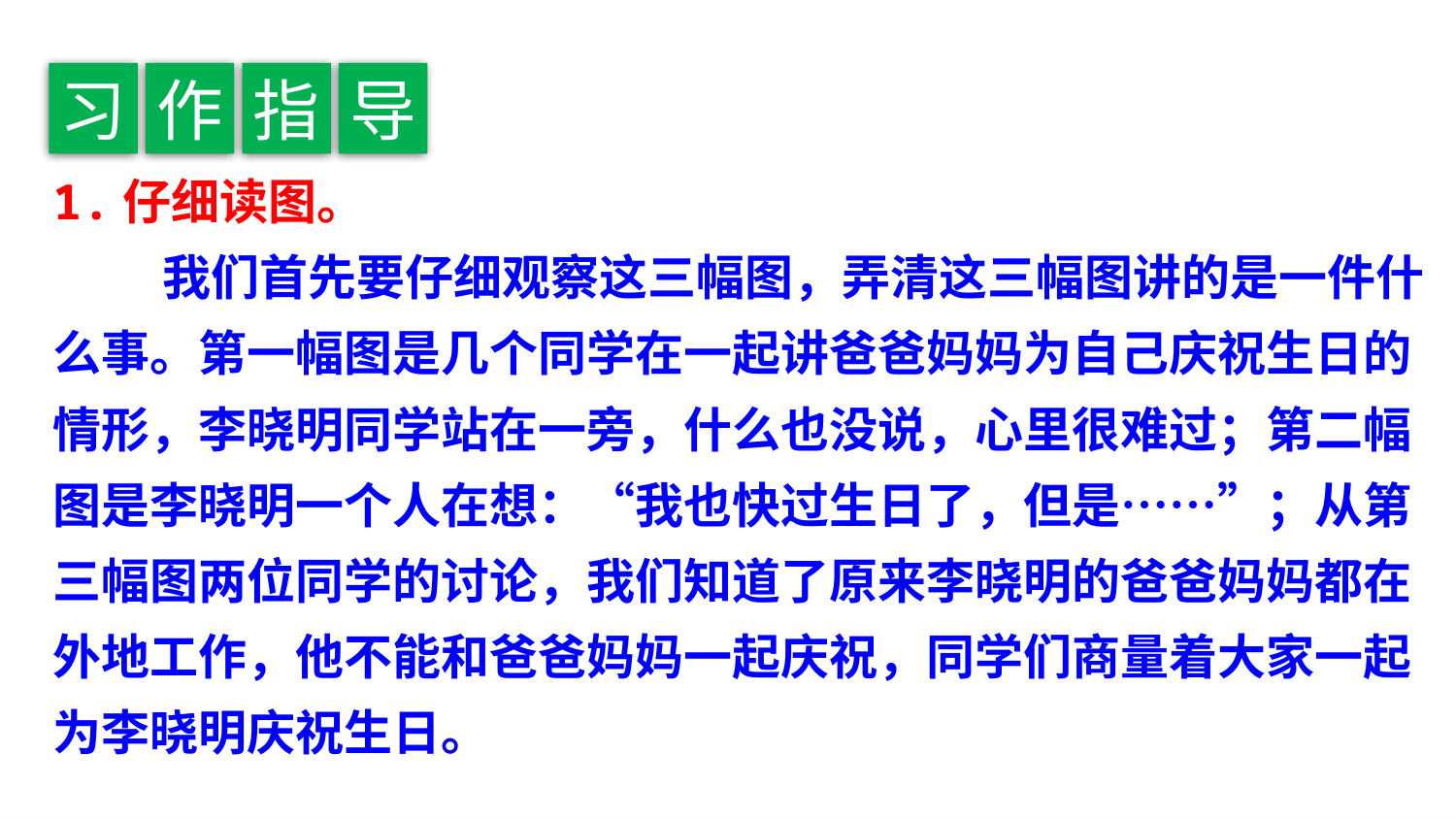

习
作
指
导

1.仔细读图。
         我们首先要仔细观察这三幅图，弄清这三幅图讲的是一件什么事。第一幅图是几个同学在一起讲爸爸妈妈为自己庆祝生日的情形，李晓明同学站在一旁，什么也没说，心里很难过；第二幅图是李晓明一个人在想：“我也快过生日了，但是……”；从第三幅图两位同学的讨论，我们知道了原来李晓明的爸爸妈妈都在外地工作，他不能和爸爸妈妈一起庆祝，同学们商量着大家一起为李晓明庆祝生日。